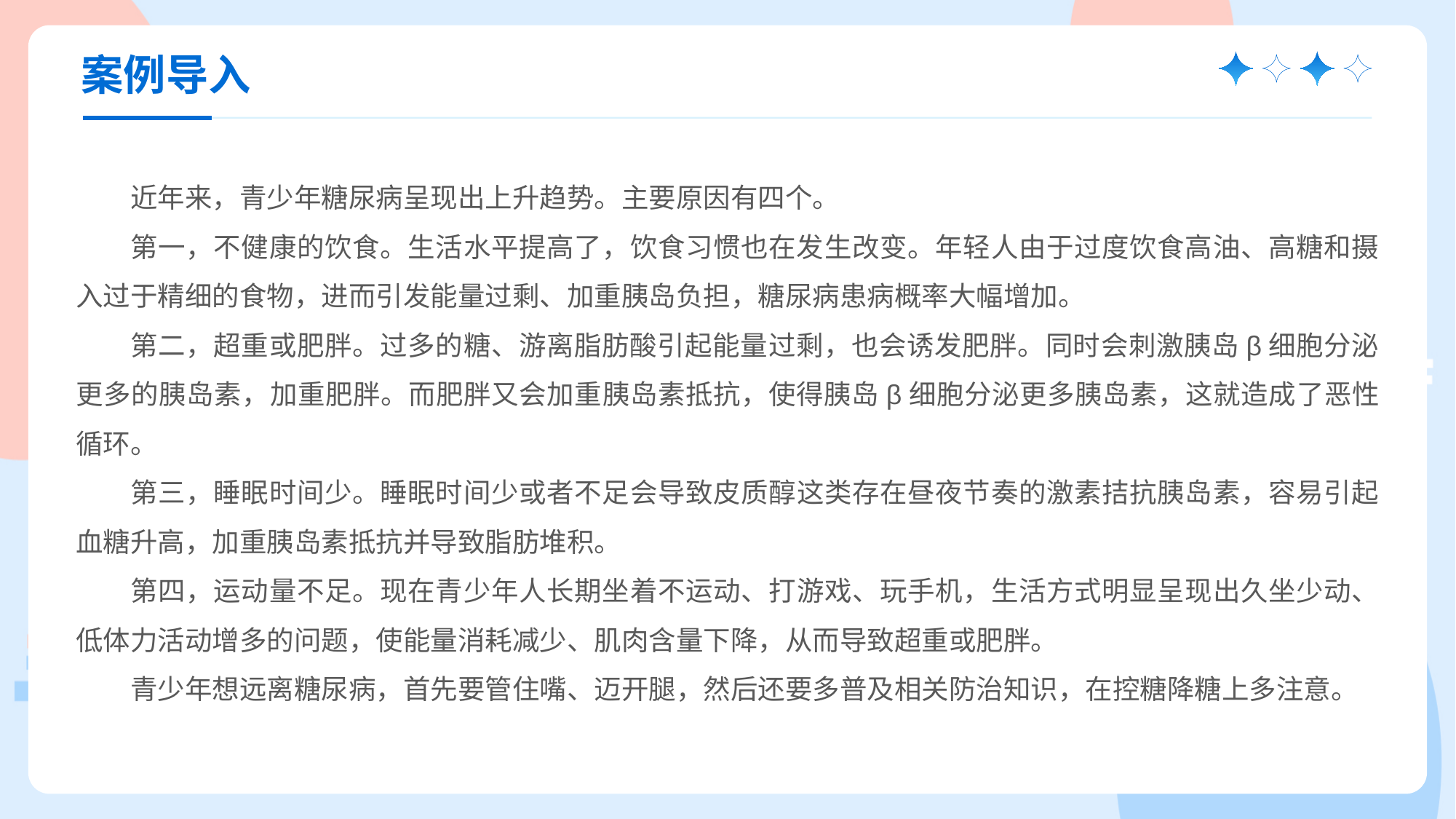

案例导入
近年来，青少年糖尿病呈现出上升趋势。主要原因有四个。
第一，不健康的饮食。生活水平提高了，饮食习惯也在发生改变。年轻人由于过度饮食高油、高糖和摄入过于精细的食物，进而引发能量过剩、加重胰岛负担，糖尿病患病概率大幅增加。
第二，超重或肥胖。过多的糖、游离脂肪酸引起能量过剩，也会诱发肥胖。同时会刺激胰岛β细胞分泌更多的胰岛素，加重肥胖。而肥胖又会加重胰岛素抵抗，使得胰岛β细胞分泌更多胰岛素，这就造成了恶性循环。
第三，睡眠时间少。睡眠时间少或者不足会导致皮质醇这类存在昼夜节奏的激素拮抗胰岛素，容易引起血糖升高，加重胰岛素抵抗并导致脂肪堆积。
第四，运动量不足。现在青少年人长期坐着不运动、打游戏、玩手机，生活方式明显呈现出久坐少动、低体力活动增多的问题，使能量消耗减少、肌肉含量下降，从而导致超重或肥胖。
青少年想远离糖尿病，首先要管住嘴、迈开腿，然后还要多普及相关防治知识，在控糖降糖上多注意。